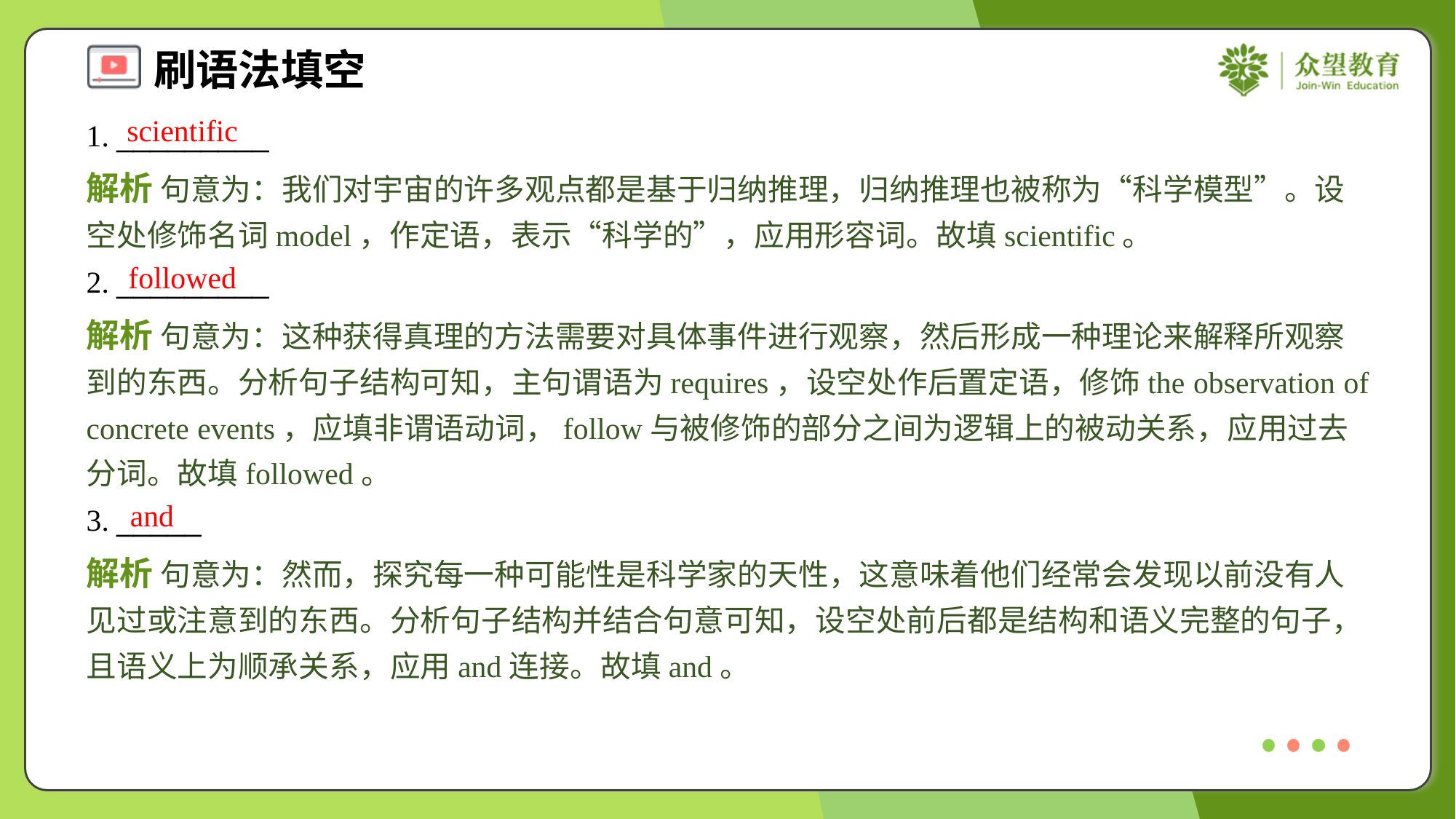

scientific
1. _________
解析 句意为：我们对宇宙的许多观点都是基于归纳推理，归纳推理也被称为“科学模型”。设空处修饰名词model，作定语，表示“科学的”，应用形容词。故填scientific。
followed
2. _________
解析 句意为：这种获得真理的方法需要对具体事件进行观察，然后形成一种理论来解释所观察到的东西。分析句子结构可知，主句谓语为requires，设空处作后置定语，修饰the observation of concrete events，应填非谓语动词，follow与被修饰的部分之间为逻辑上的被动关系，应用过去分词。故填followed。
and
3. _____
解析 句意为：然而，探究每一种可能性是科学家的天性，这意味着他们经常会发现以前没有人见过或注意到的东西。分析句子结构并结合句意可知，设空处前后都是结构和语义完整的句子，且语义上为顺承关系，应用and连接。故填and。